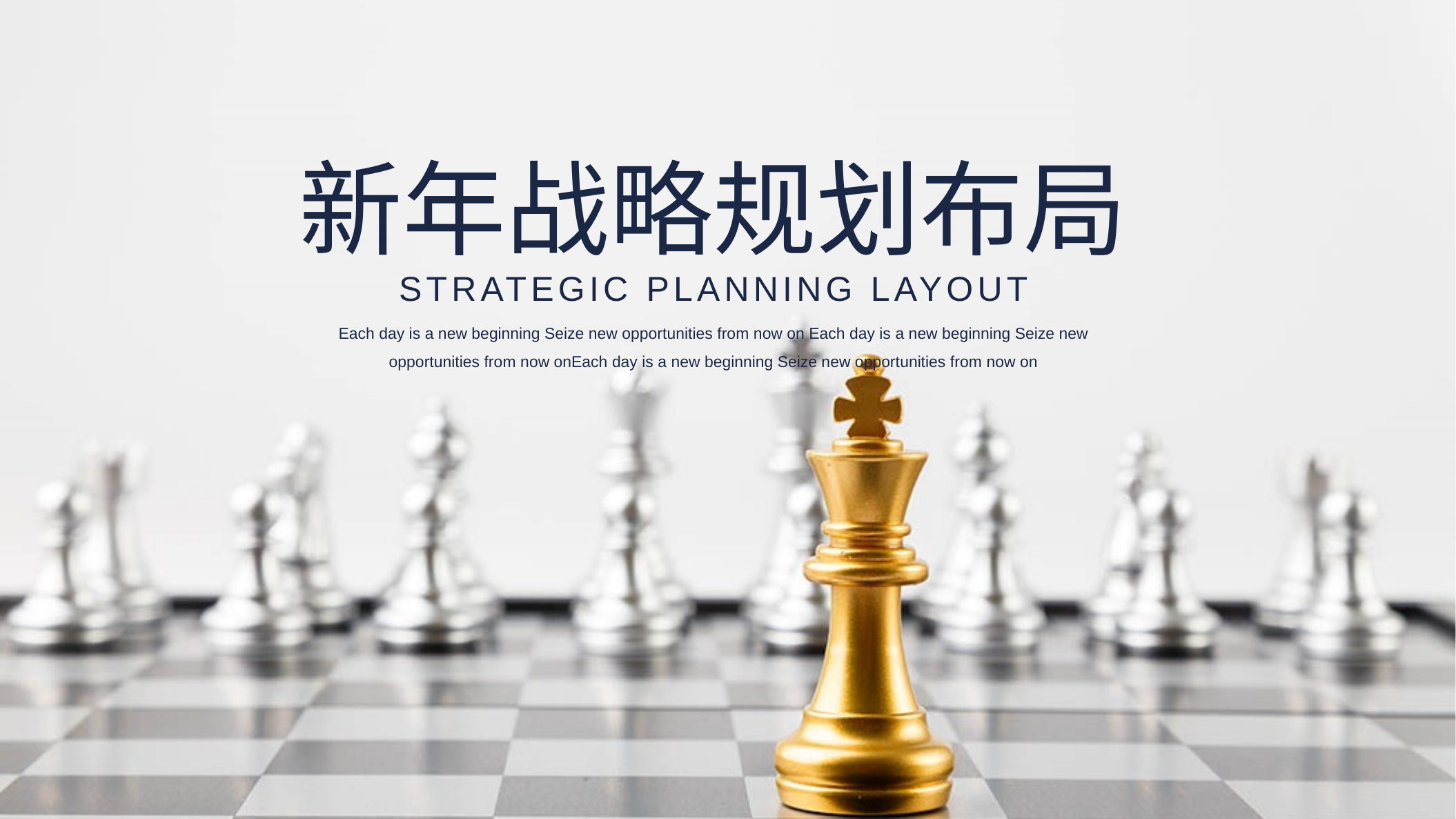

新年战略规划布局
STRATEGIC PLANNING LAYOUT
Each day is a new beginning Seize new opportunities from now on Each day is a new beginning Seize new opportunities from now onEach day is a new beginning Seize new opportunities from now on